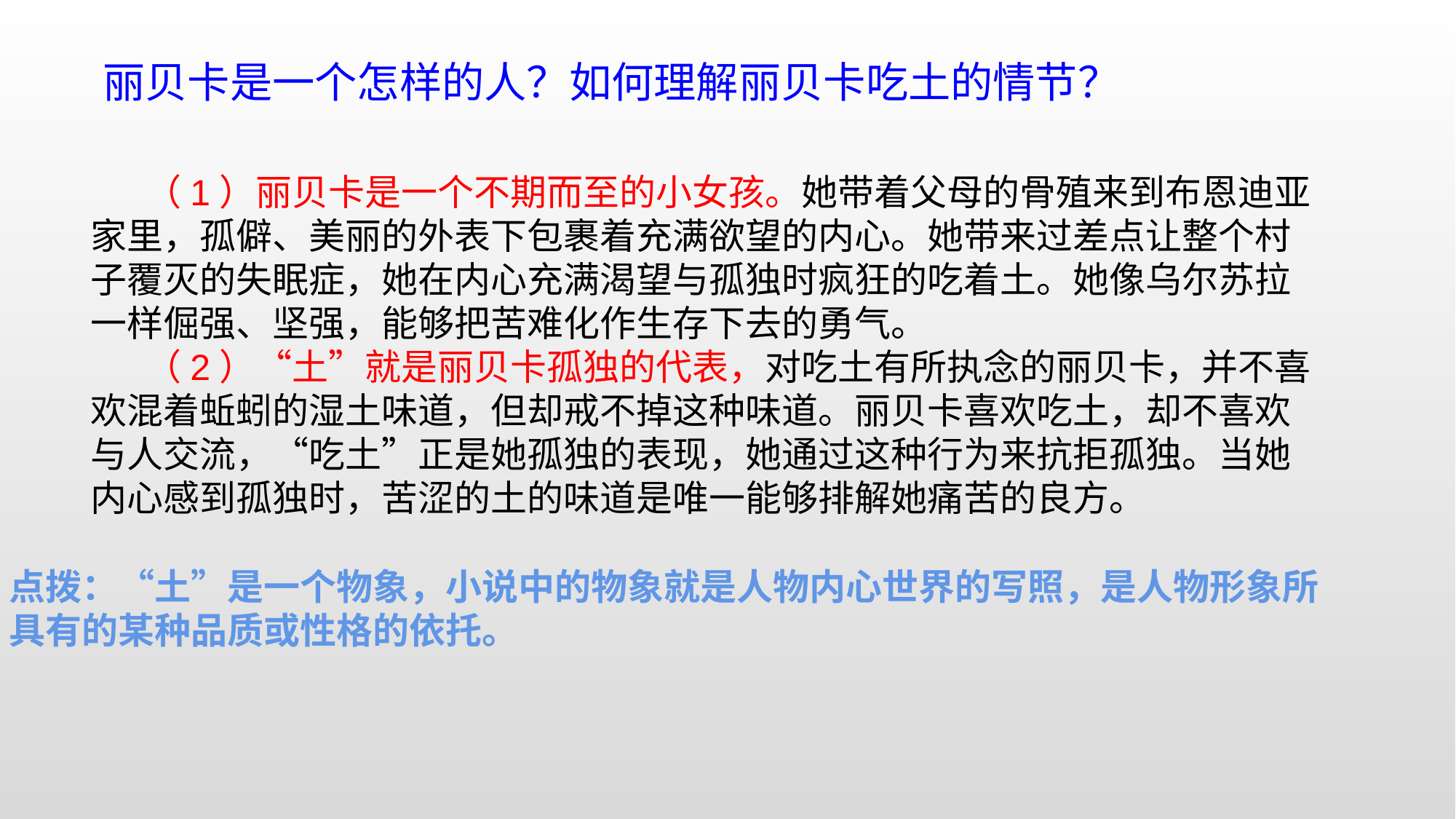

丽贝卡是一个怎样的人？如何理解丽贝卡吃土的情节？
（1）丽贝卡是一个不期而至的小女孩。她带着父母的骨殖来到布恩迪亚家里，孤僻、美丽的外表下包裹着充满欲望的内心。她带来过差点让整个村子覆灭的失眠症，她在内心充满渴望与孤独时疯狂的吃着土。她像乌尔苏拉一样倔强、坚强，能够把苦难化作生存下去的勇气。
（2）“土”就是丽贝卡孤独的代表，对吃土有所执念的丽贝卡，并不喜欢混着蚯蚓的湿土味道，但却戒不掉这种味道。丽贝卡喜欢吃土，却不喜欢与人交流，“吃土”正是她孤独的表现，她通过这种行为来抗拒孤独。当她内心感到孤独时，苦涩的土的味道是唯一能够排解她痛苦的良方。
点拨：“土”是一个物象，小说中的物象就是人物内心世界的写照，是人物形象所具有的某种品质或性格的依托。